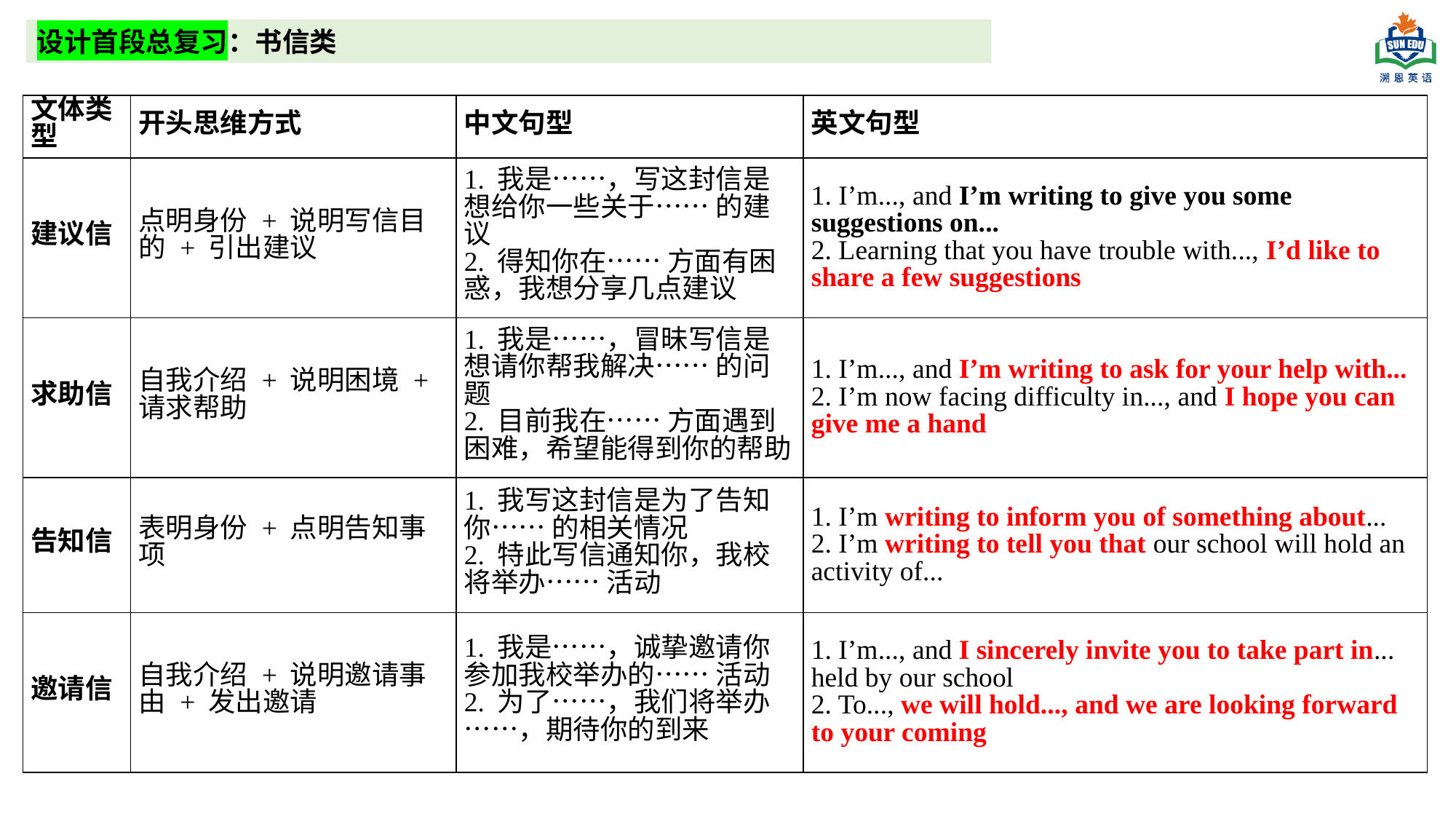

设计首段总复习：书信类
| 文体类型 | 开头思维方式 | 中文句型 | 英文句型 |
| --- | --- | --- | --- |
| 建议信 | 点明身份 + 说明写信目的 + 引出建议 | 1. 我是……，写这封信是想给你一些关于…… 的建议 2. 得知你在…… 方面有困惑，我想分享几点建议 | 1. I’m..., and I’m writing to give you some suggestions on... 2. Learning that you have trouble with..., I’d like to share a few suggestions |
| 求助信 | 自我介绍 + 说明困境 + 请求帮助 | 1. 我是……，冒昧写信是想请你帮我解决…… 的问题 2. 目前我在…… 方面遇到困难，希望能得到你的帮助 | 1. I’m..., and I’m writing to ask for your help with... 2. I’m now facing difficulty in..., and I hope you can give me a hand |
| 告知信 | 表明身份 + 点明告知事项 | 1. 我写这封信是为了告知你…… 的相关情况 2. 特此写信通知你，我校将举办…… 活动 | 1. I’m writing to inform you of something about... 2. I’m writing to tell you that our school will hold an activity of... |
| 邀请信 | 自我介绍 + 说明邀请事由 + 发出邀请 | 1. 我是……，诚挚邀请你参加我校举办的…… 活动 2. 为了……，我们将举办……，期待你的到来 | 1. I’m..., and I sincerely invite you to take part in... held by our school 2. To..., we will hold..., and we are looking forward to your coming |